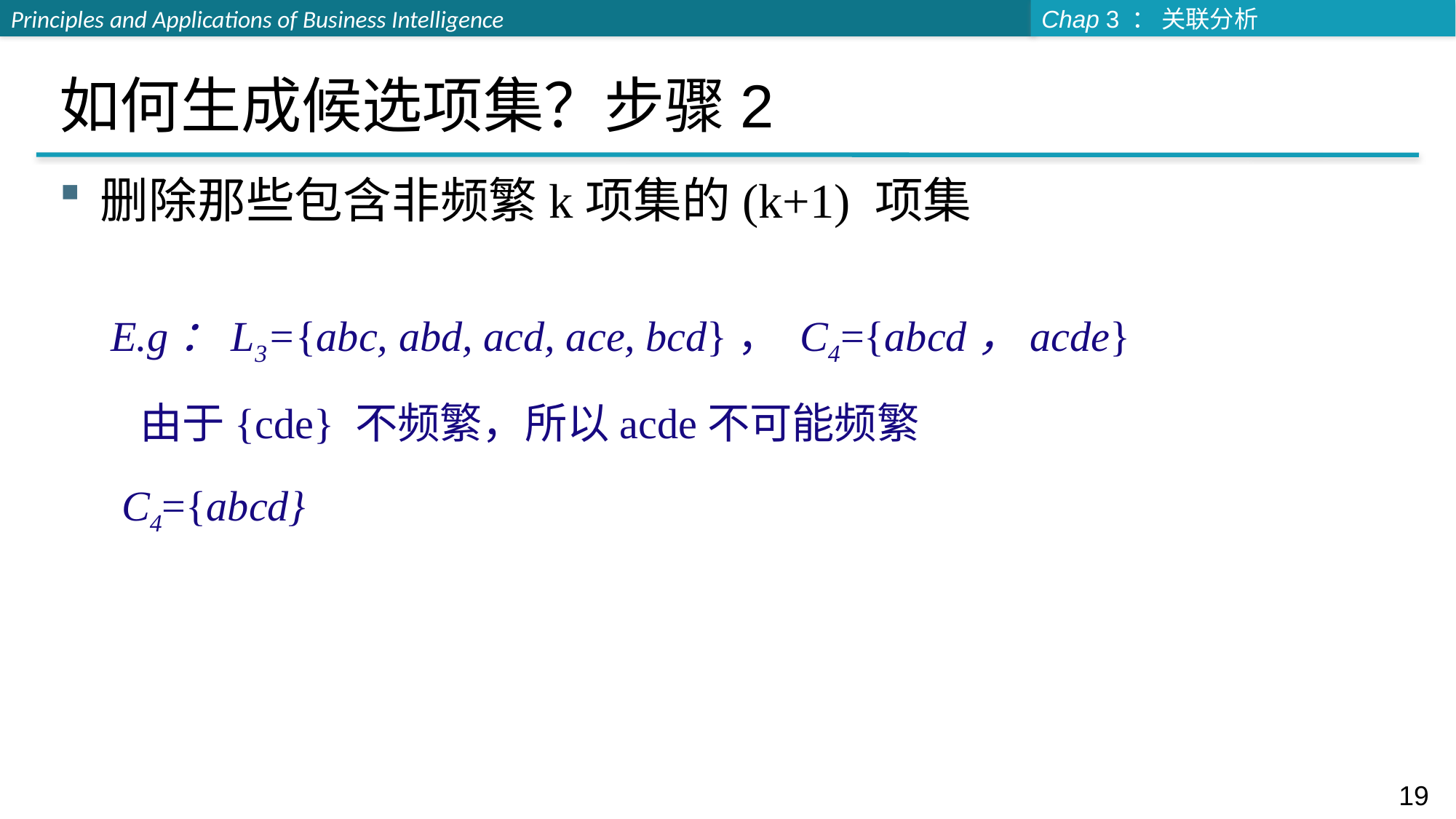

# 如何生成候选项集？步骤2
删除那些包含非频繁k项集的(k+1) 项集
E.g：L3={abc, abd, acd, ace, bcd}， C4={abcd，acde}
  由于{cde} 不频繁，所以acde不可能频繁
 C4={abcd}